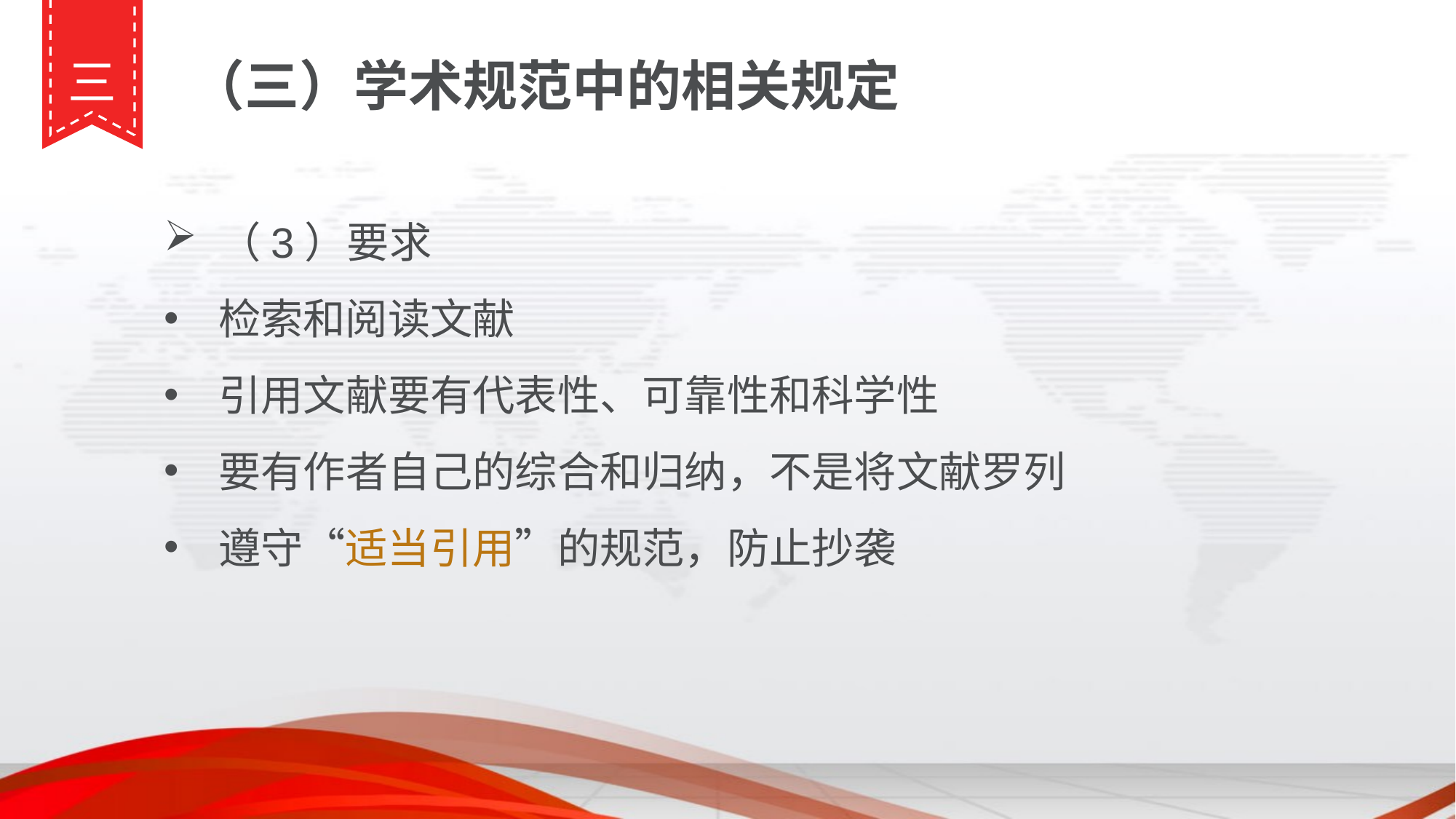

三
（三）学术规范中的相关规定
（3）要求
检索和阅读文献
引用文献要有代表性、可靠性和科学性
要有作者自己的综合和归纳，不是将文献罗列
遵守“适当引用”的规范，防止抄袭